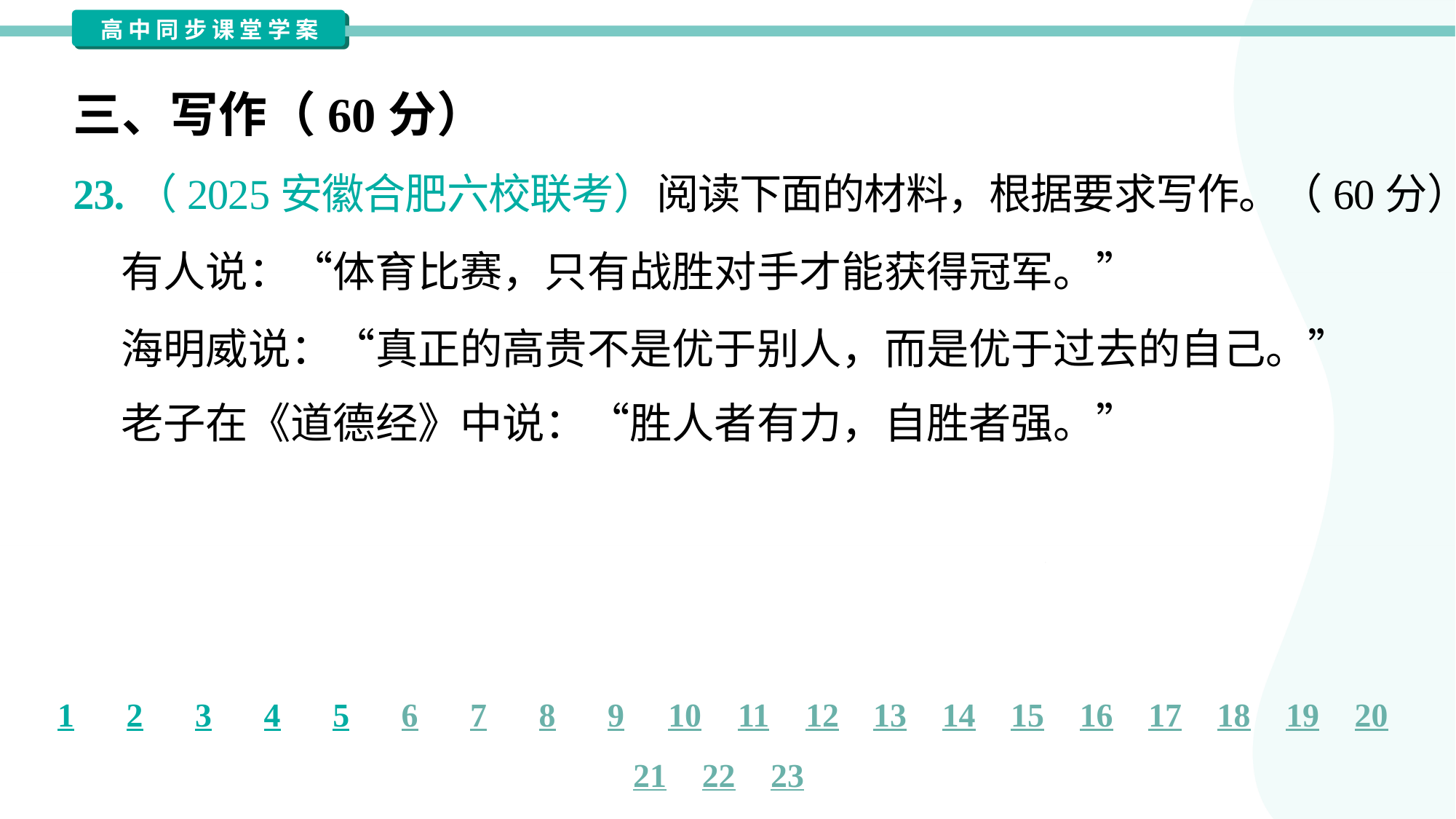

三、写作（60分）
23.（2025安徽合肥六校联考）阅读下面的材料，根据要求写作。（60分）
    有人说：“体育比赛，只有战胜对手才能获得冠军。”
    海明威说：“真正的高贵不是优于别人，而是优于过去的自己。”
    老子在《道德经》中说：“胜人者有力，自胜者强。”